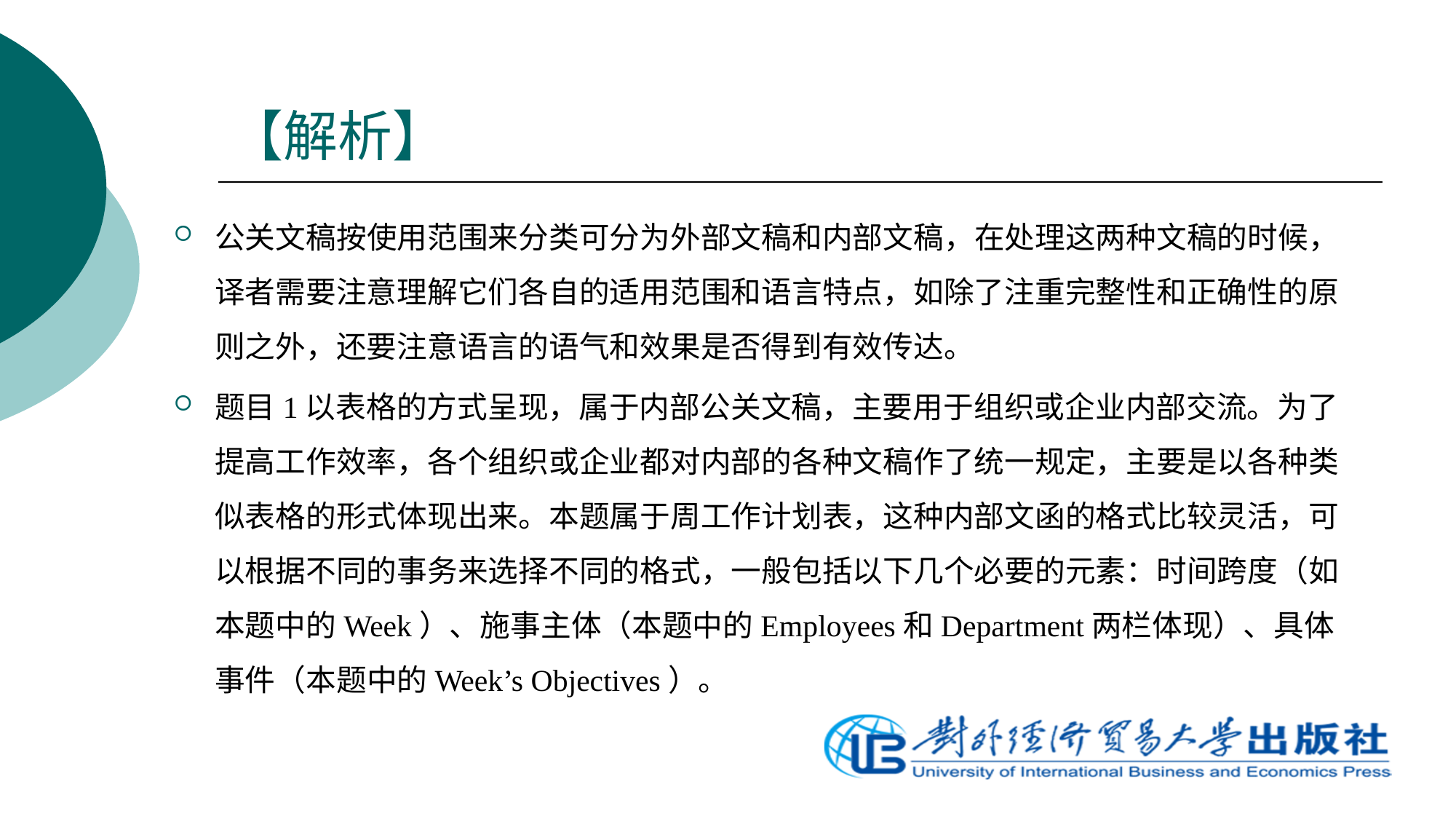

# 【解析】
公关文稿按使用范围来分类可分为外部文稿和内部文稿，在处理这两种文稿的时候，译者需要注意理解它们各自的适用范围和语言特点，如除了注重完整性和正确性的原则之外，还要注意语言的语气和效果是否得到有效传达。
题目1以表格的方式呈现，属于内部公关文稿，主要用于组织或企业内部交流。为了提高工作效率，各个组织或企业都对内部的各种文稿作了统一规定，主要是以各种类似表格的形式体现出来。本题属于周工作计划表，这种内部文函的格式比较灵活，可以根据不同的事务来选择不同的格式，一般包括以下几个必要的元素：时间跨度（如本题中的Week）、施事主体（本题中的Employees和Department两栏体现）、具体事件（本题中的Week’s Objectives）。